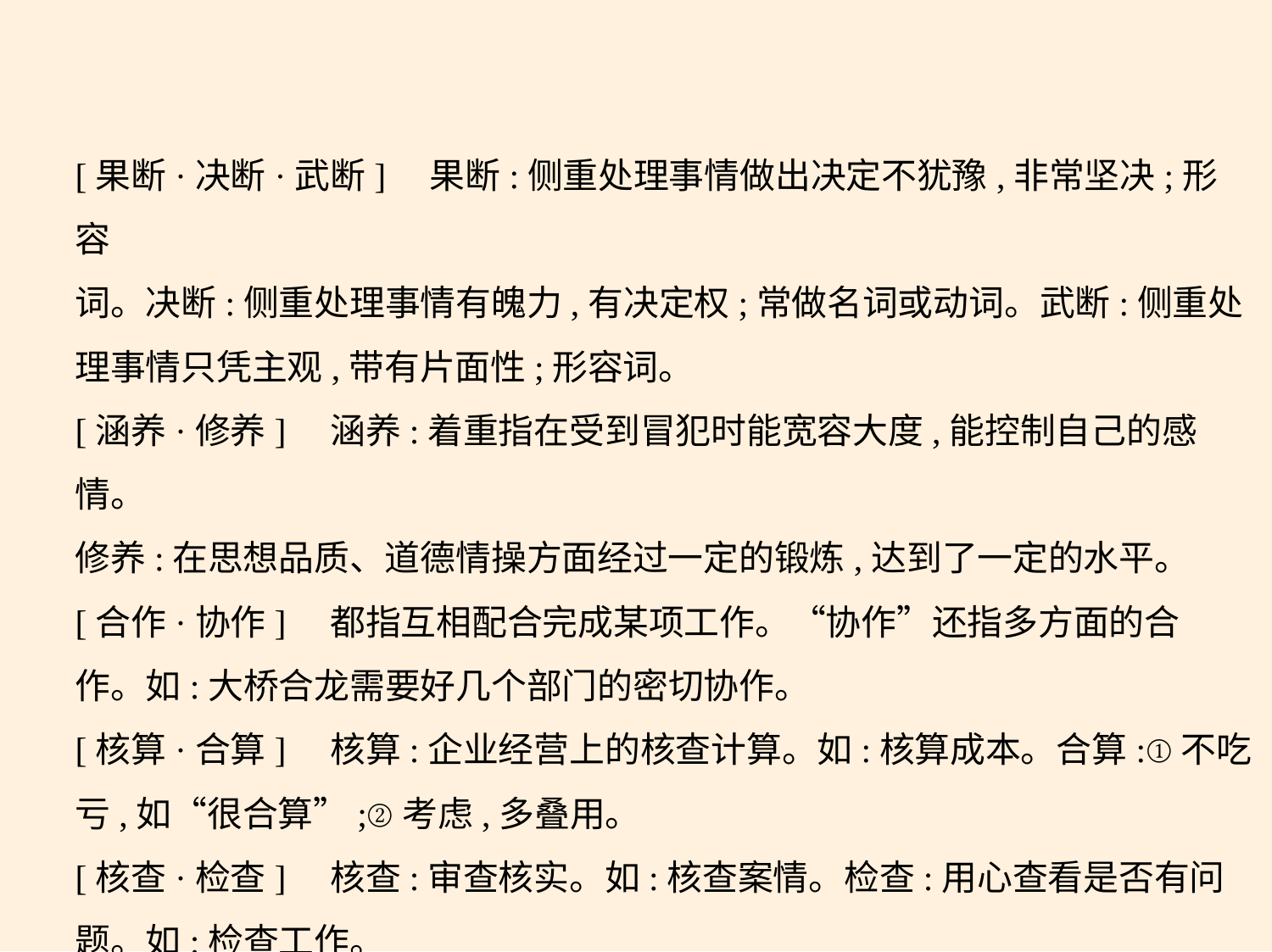

[果断·决断·武断]　果断:侧重处理事情做出决定不犹豫,非常坚决;形容
词。决断:侧重处理事情有魄力,有决定权;常做名词或动词。武断:侧重处
理事情只凭主观,带有片面性;形容词。
[涵养·修养]　涵养:着重指在受到冒犯时能宽容大度,能控制自己的感情。
修养:在思想品质、道德情操方面经过一定的锻炼,达到了一定的水平。
[合作·协作]　都指互相配合完成某项工作。“协作”还指多方面的合
作。如:大桥合龙需要好几个部门的密切协作。
[核算·合算]　核算:企业经营上的核查计算。如:核算成本。合算:①不吃
亏,如“很合算”;②考虑,多叠用。
[核查·检查]　核查:审查核实。如:核查案情。检查:用心查看是否有问
题。如:检查工作。
[激发·激活]　激发:刺激使(人)奋发。如:激发积极性。激活:刺激而使有活